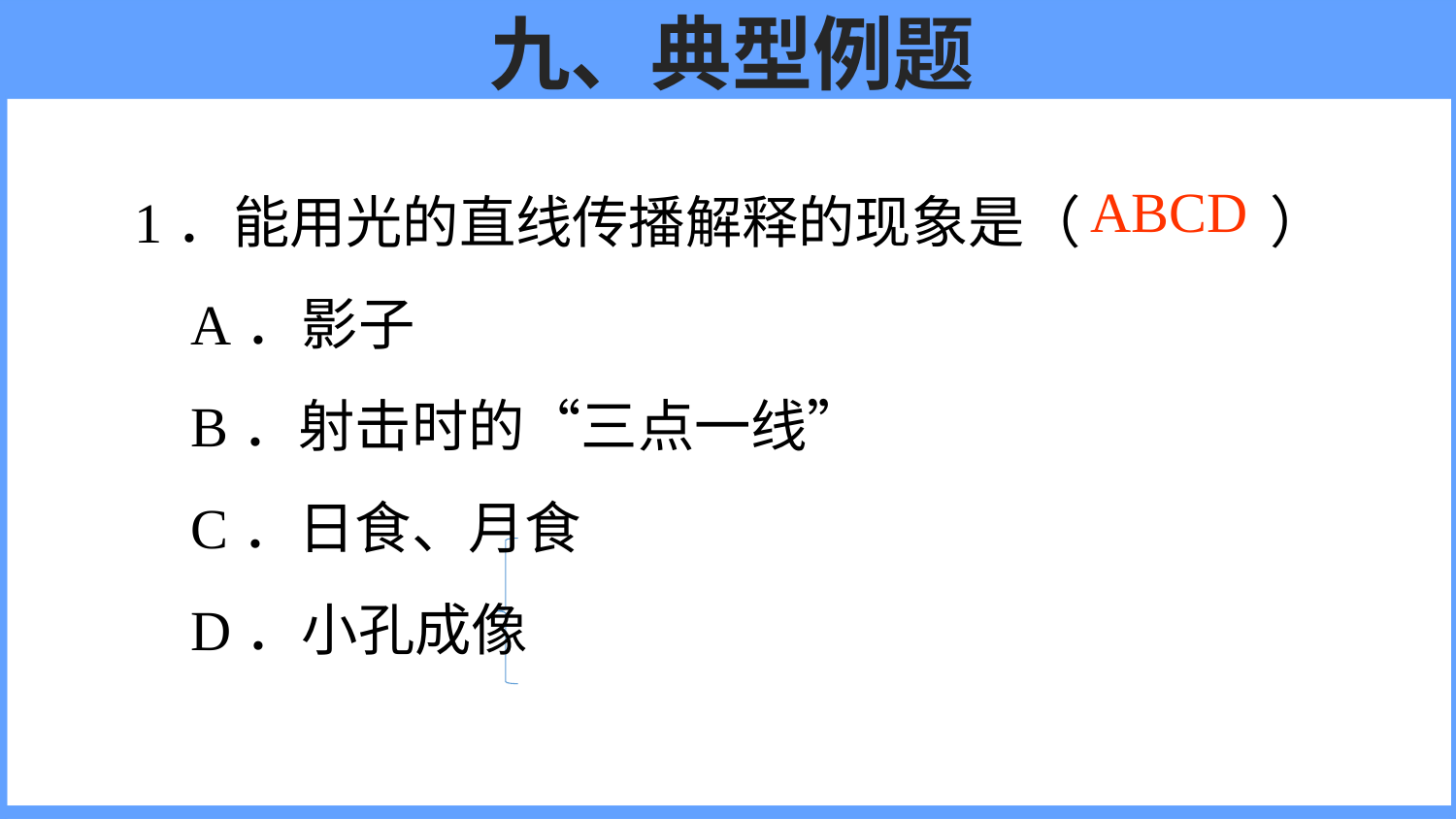

# 九、典型例题
1．能用光的直线传播解释的现象是（               ）
    A．影子
    B．射击时的“三点一线”
    C．日食、月食
    D．小孔成像
ABCD